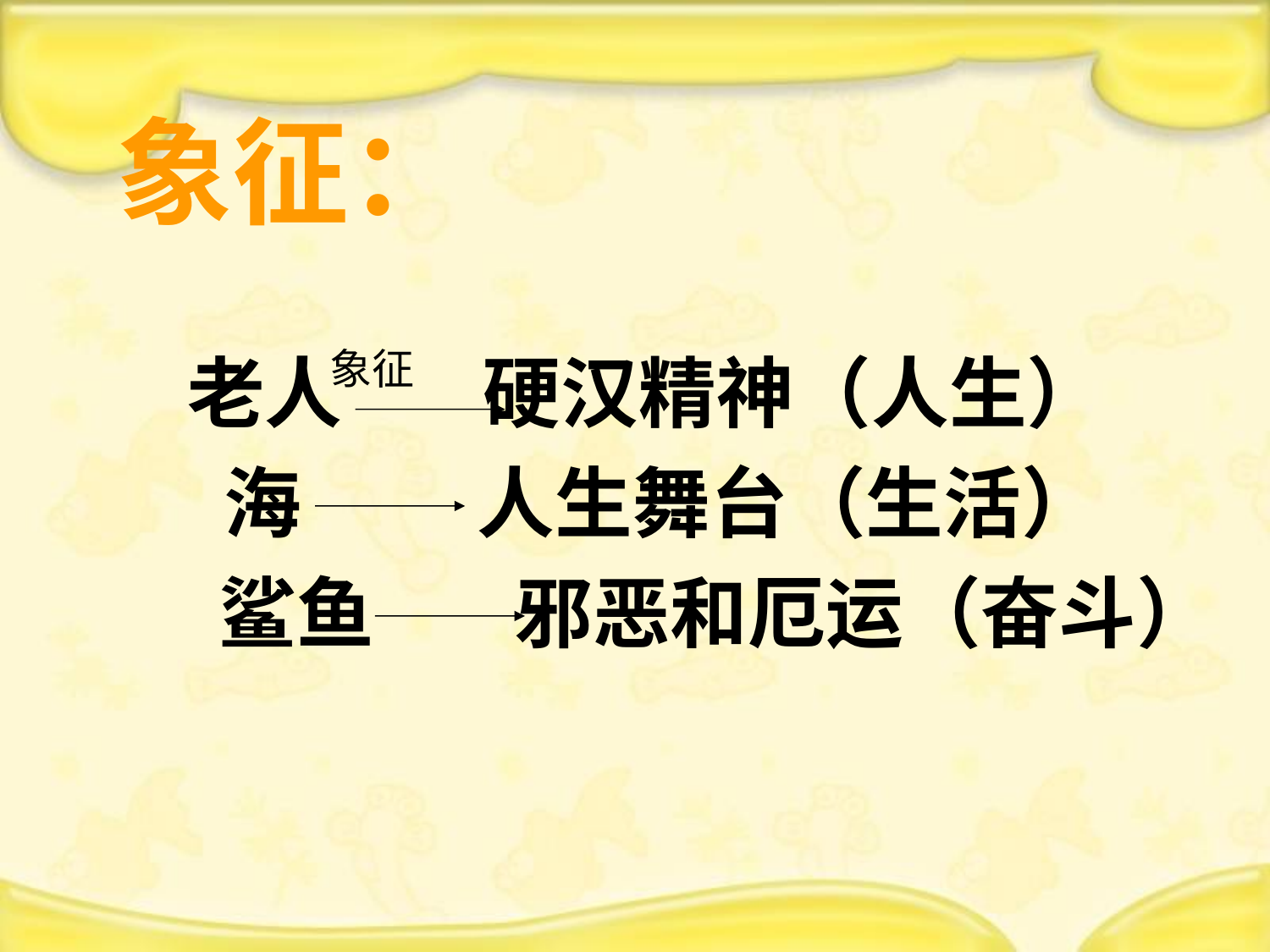

# 象征：
象征
老人        硬汉精神（人生）

海          人生舞台（生活）

鲨鱼        邪恶和厄运（奋斗）